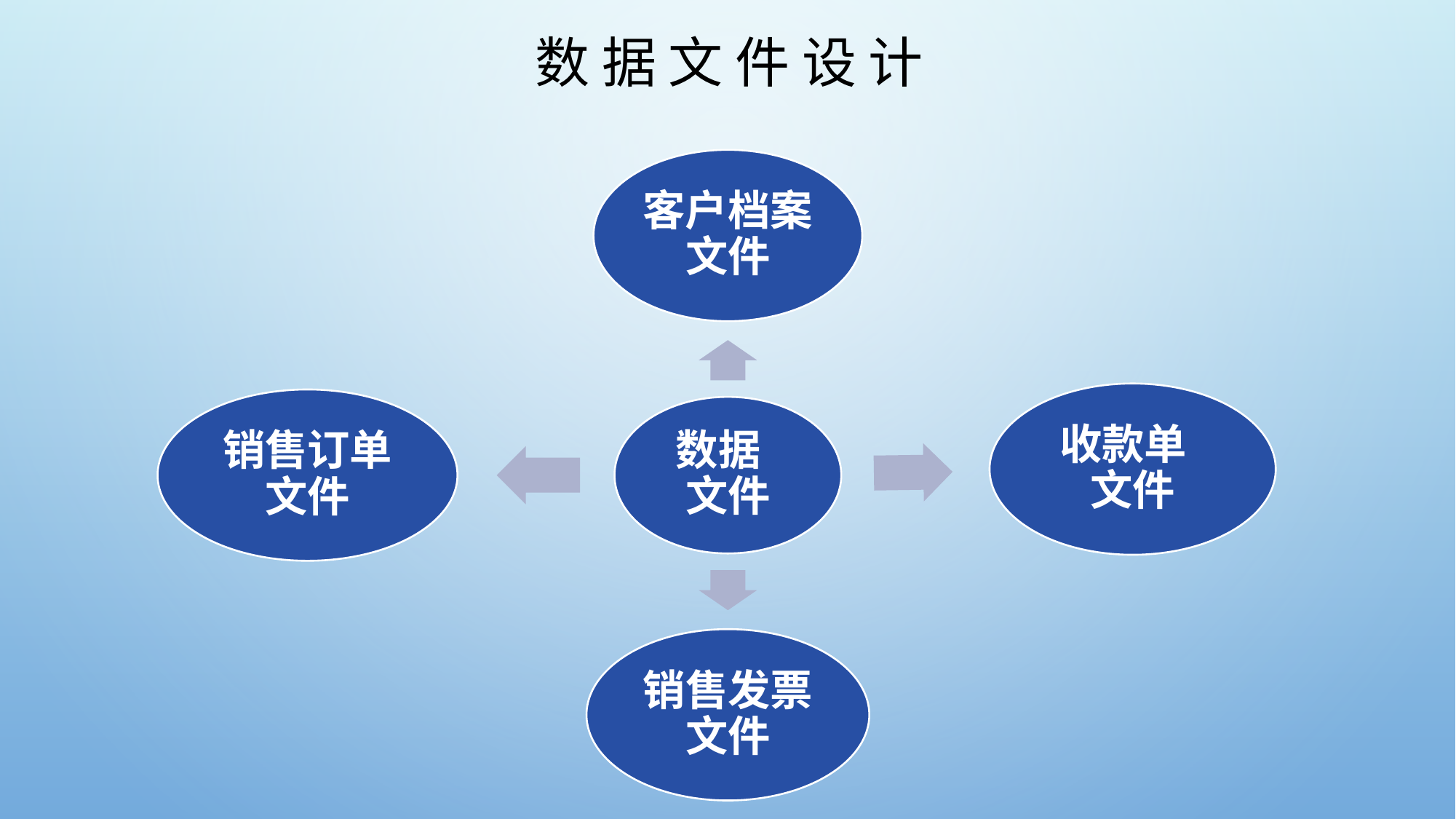

# 数 据 文 件 设 计
数据   文件

客户档案文件

收款单   文件

销售发票文件

销售订单文件